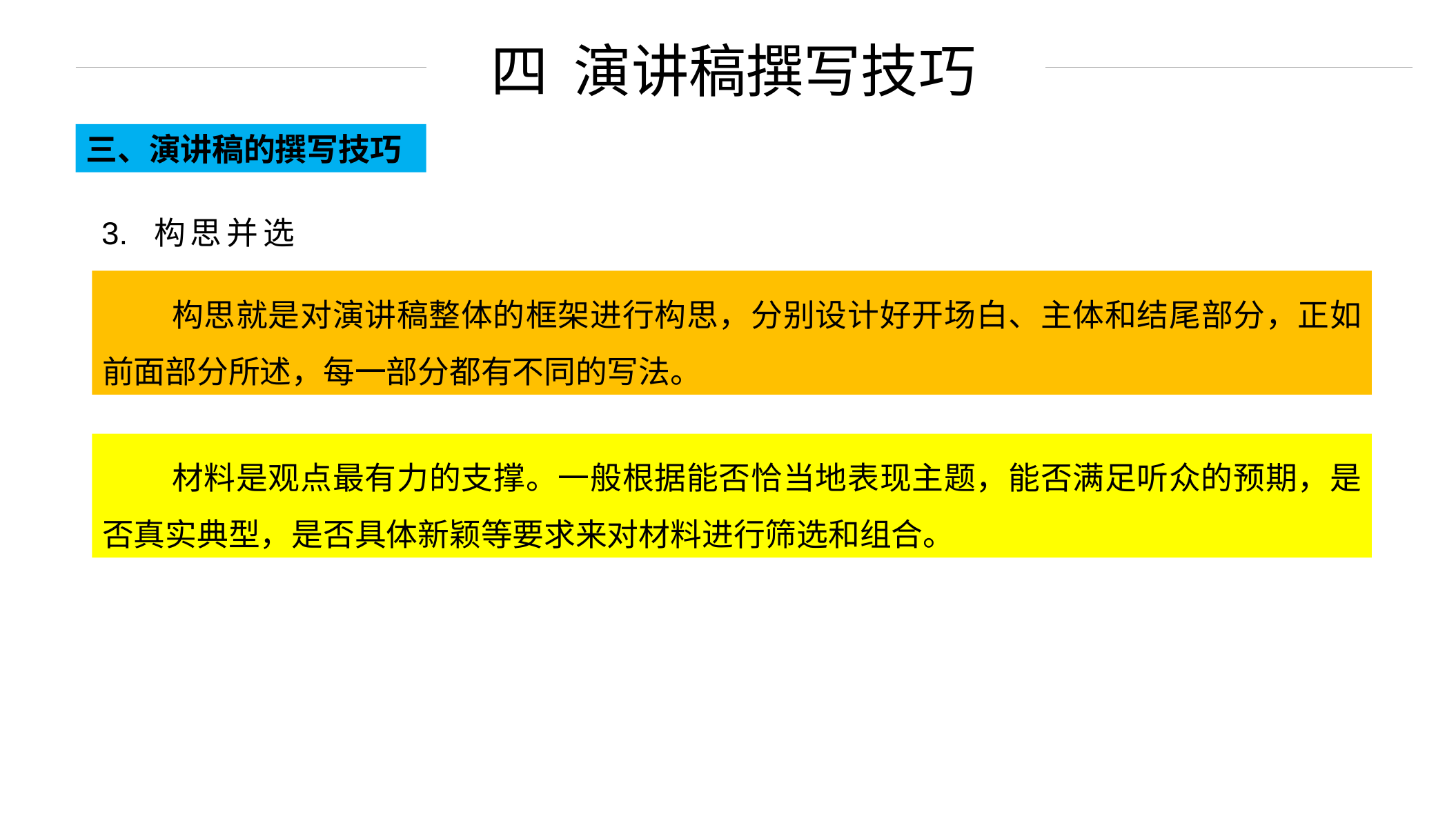

四  演讲稿撰写技巧
三、演讲稿的撰写技巧
3. 构思并选材
        构思就是对演讲稿整体的框架进行构思，分别设计好开场白、主体和结尾部分，正如前面部分所述，每一部分都有不同的写法。
        材料是观点最有力的支撑。一般根据能否恰当地表现主题，能否满足听众的预期，是否真实典型，是否具体新颖等要求来对材料进行筛选和组合。